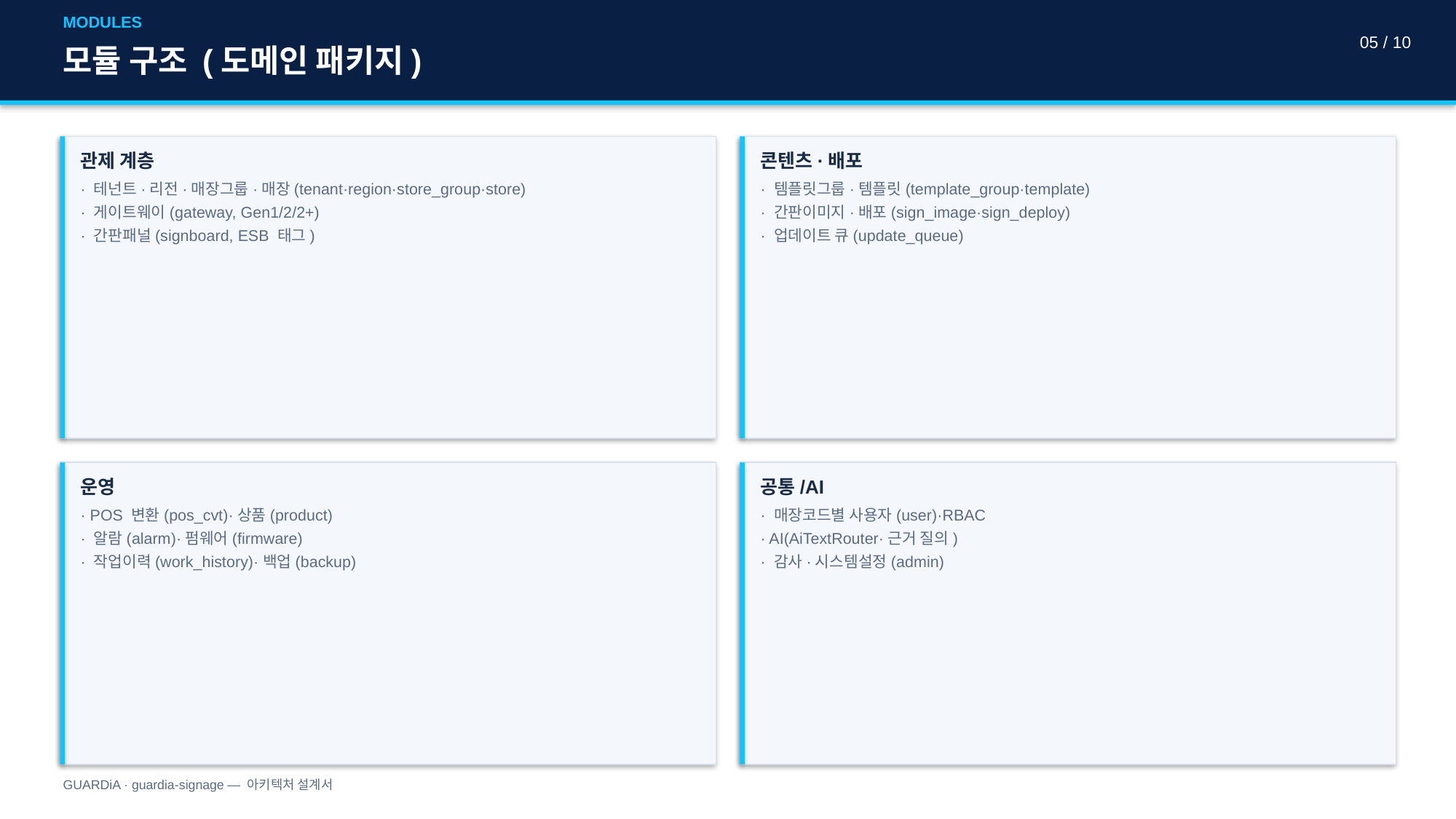

MODULES
05 / 10
모듈 구조 (도메인 패키지)

관제 계층
· 테넌트·리전·매장그룹·매장(tenant·region·store_group·store)
· 게이트웨이(gateway, Gen1/2/2+)
· 간판패널(signboard, ESB 태그)
콘텐츠·배포
· 템플릿그룹·템플릿(template_group·template)
· 간판이미지·배포(sign_image·sign_deploy)
· 업데이트 큐(update_queue)

운영
· POS 변환(pos_cvt)·상품(product)
· 알람(alarm)·펌웨어(firmware)
· 작업이력(work_history)·백업(backup)
공통/AI
· 매장코드별 사용자(user)·RBAC
· AI(AiTextRouter·근거 질의)
· 감사·시스템설정(admin)
GUARDiA · guardia-signage — 아키텍처 설계서